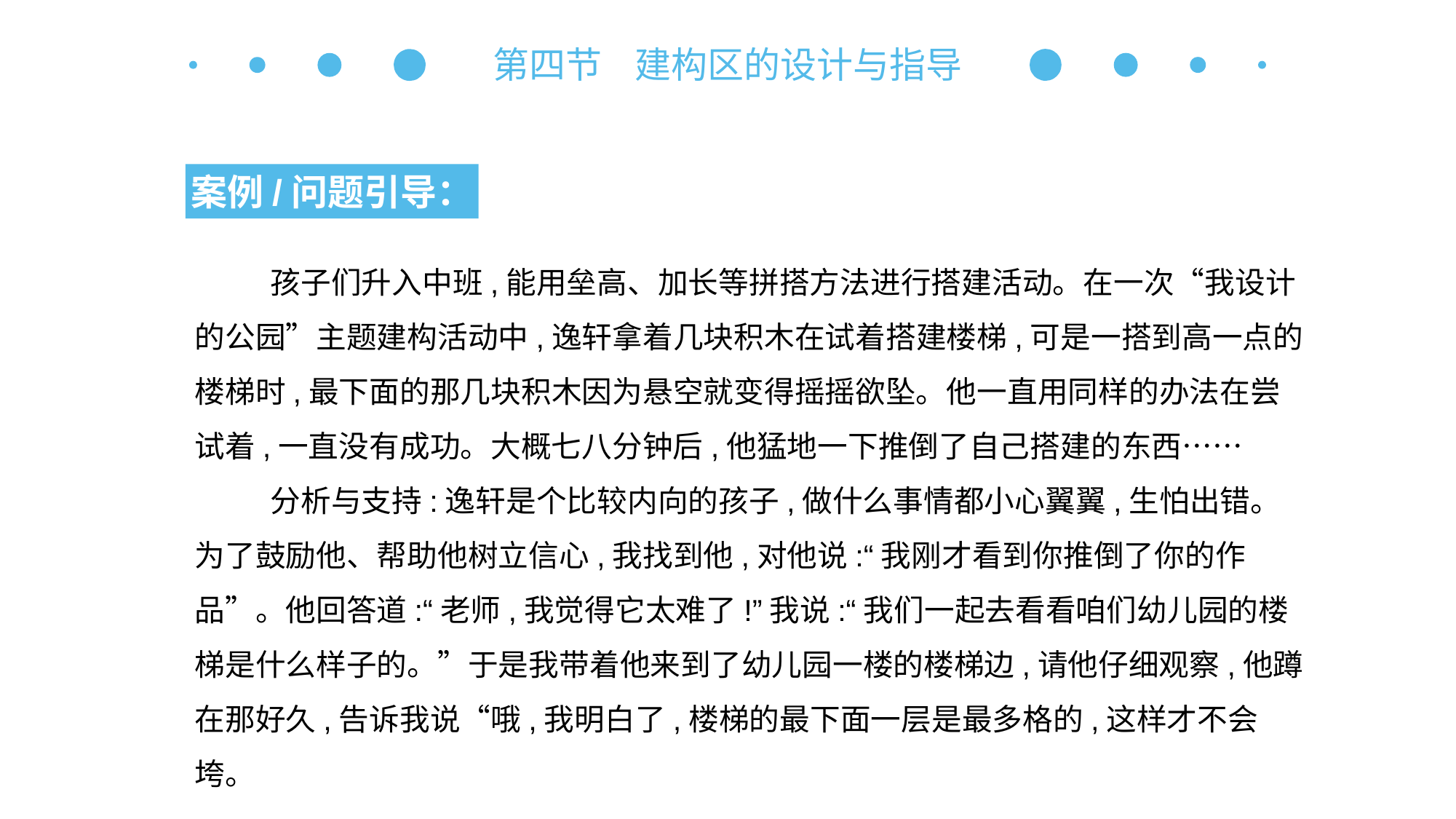

第四节    建构区的设计与指导

案例/问题引导：
孩子们升入中班,能用垒高、加长等拼搭方法进行搭建活动。在一次“我设计的公园”主题建构活动中,逸轩拿着几块积木在试着搭建楼梯,可是一搭到高一点的楼梯时,最下面的那几块积木因为悬空就变得摇摇欲坠。他一直用同样的办法在尝试着,一直没有成功。大概七八分钟后,他猛地一下推倒了自己搭建的东西……
分析与支持:逸轩是个比较内向的孩子,做什么事情都小心翼翼,生怕出错。为了鼓励他、帮助他树立信心,我找到他,对他说:“我刚才看到你推倒了你的作品”。他回答道:“老师,我觉得它太难了!”我说:“我们一起去看看咱们幼儿园的楼梯是什么样子的。”于是我带着他来到了幼儿园一楼的楼梯边,请他仔细观察,他蹲在那好久,告诉我说“哦,我明白了,楼梯的最下面一层是最多格的,这样才不会垮。